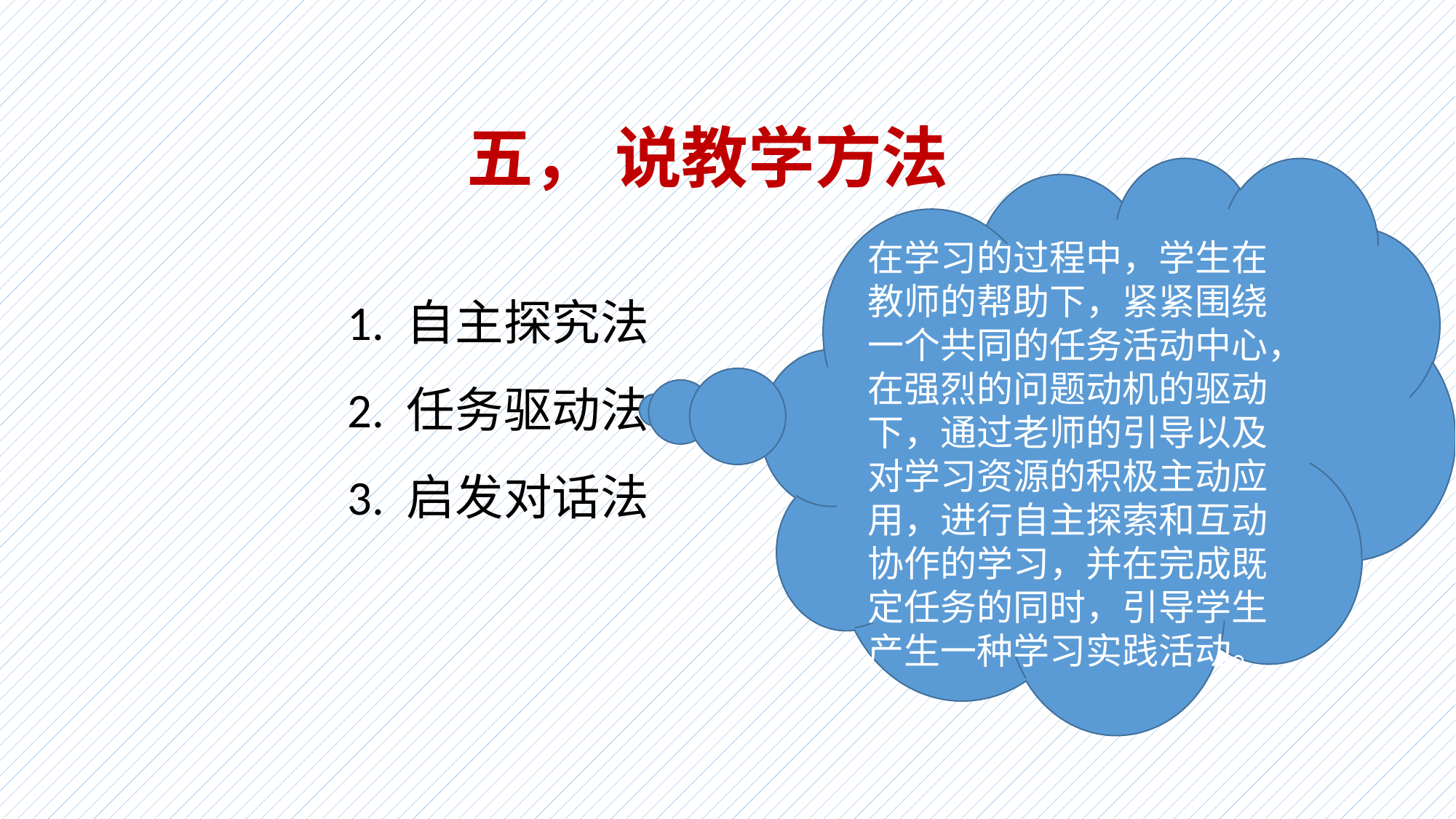

五， 说教学方法

在学习的过程中，学生在教师的帮助下，紧紧围绕一个共同的任务活动中心，在强烈的问题动机的驱动下，通过老师的引导以及对学习资源的积极主动应用，进行自主探索和互动协作的学习，并在完成既定任务的同时，引导学生产生一种学习实践活动。
# 1. 自主探究法 2. 任务驱动法 3. 启发对话法